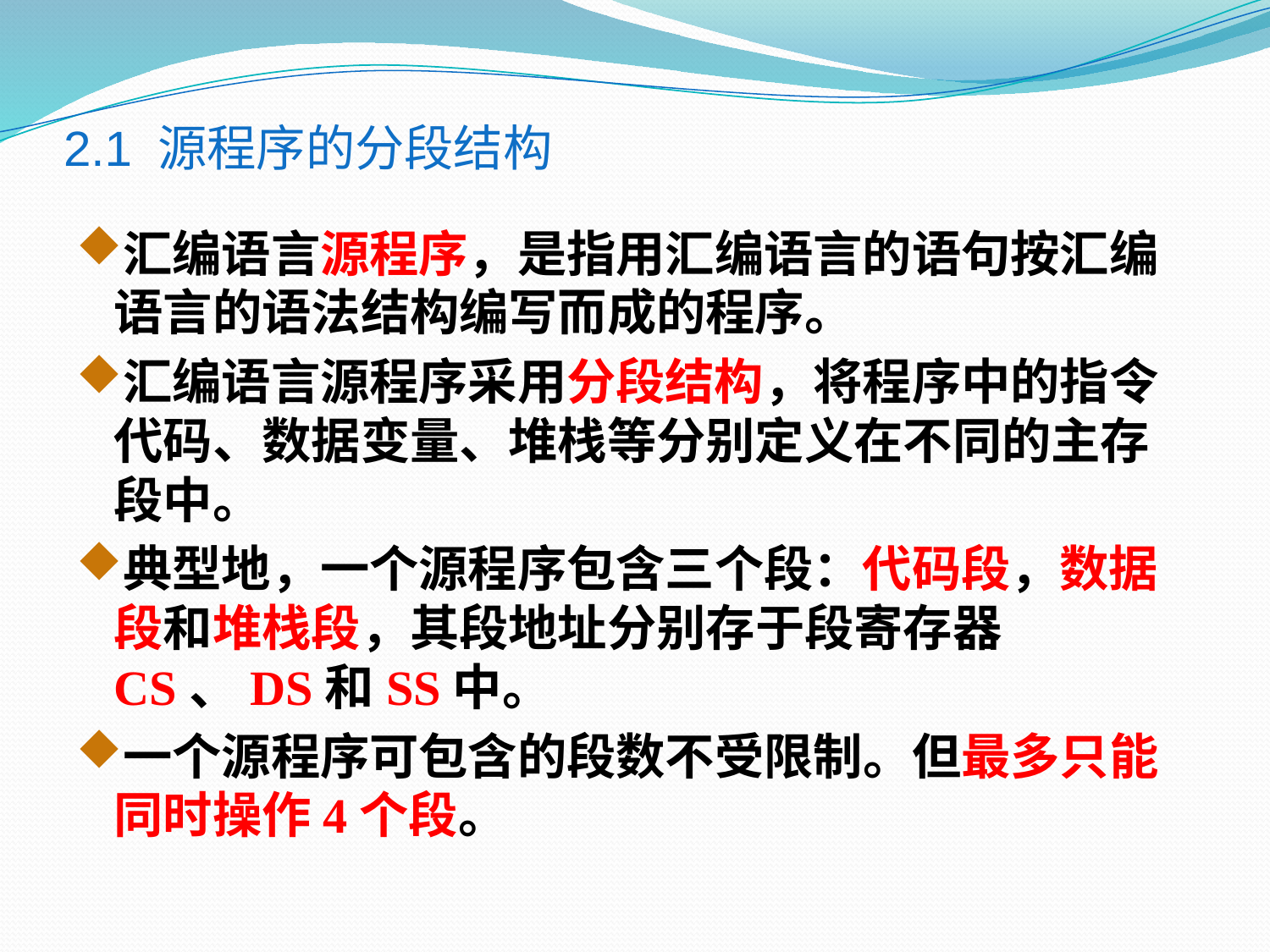

# 2.1 源程序的分段结构
汇编语言源程序，是指用汇编语言的语句按汇编语言的语法结构编写而成的程序。
汇编语言源程序采用分段结构，将程序中的指令代码、数据变量、堆栈等分别定义在不同的主存段中。
典型地，一个源程序包含三个段：代码段，数据段和堆栈段，其段地址分别存于段寄存器CS、DS和SS中。
一个源程序可包含的段数不受限制。但最多只能同时操作4个段。